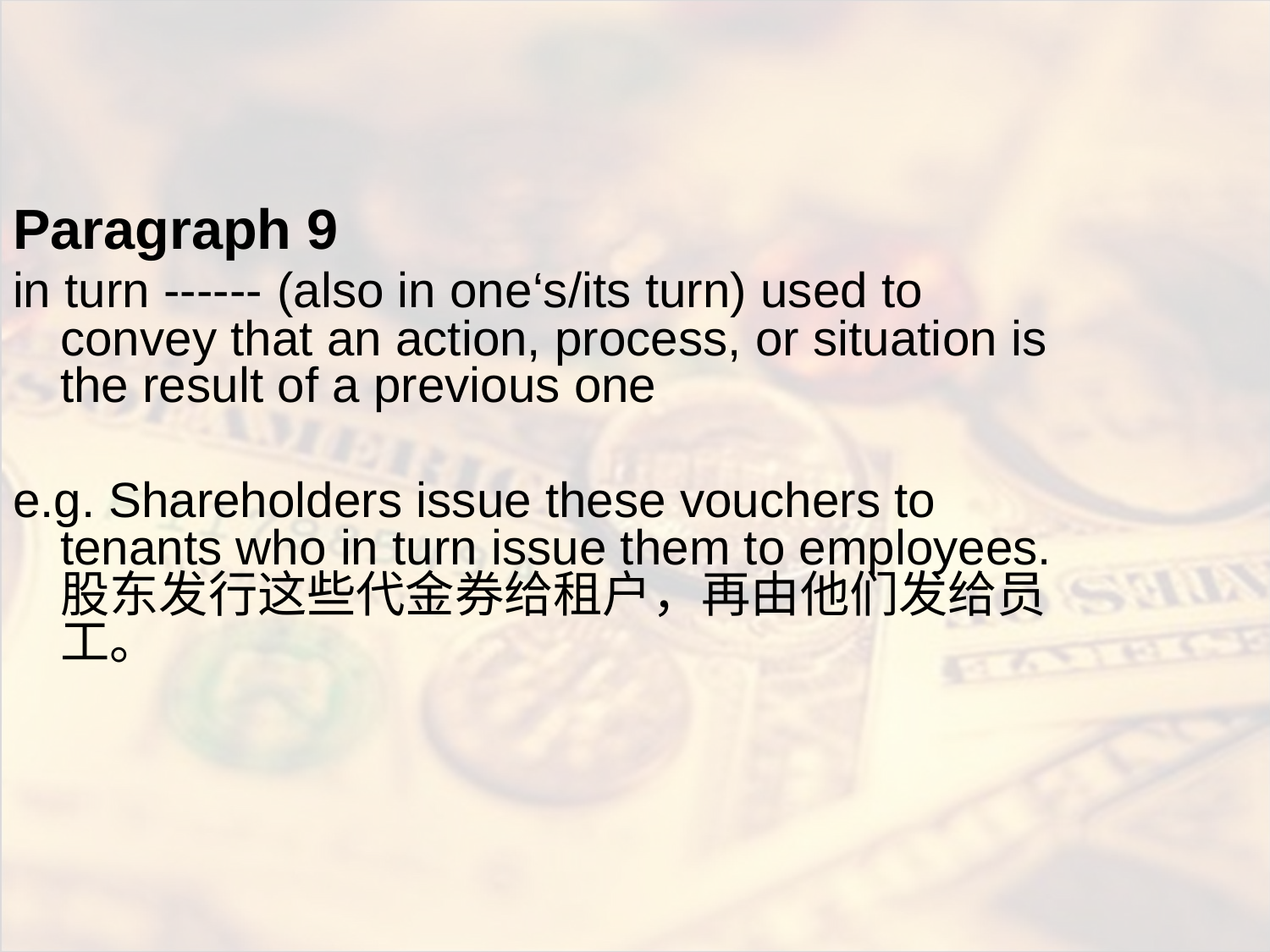

#
Paragraph 9
in turn ------ (also in one‘s/its turn) used to convey that an action, process, or situation is the result of a previous one

e.g. Shareholders issue these vouchers to tenants who in turn issue them to employees.
股东发行这些代金券给租户，再由他们发给员工。